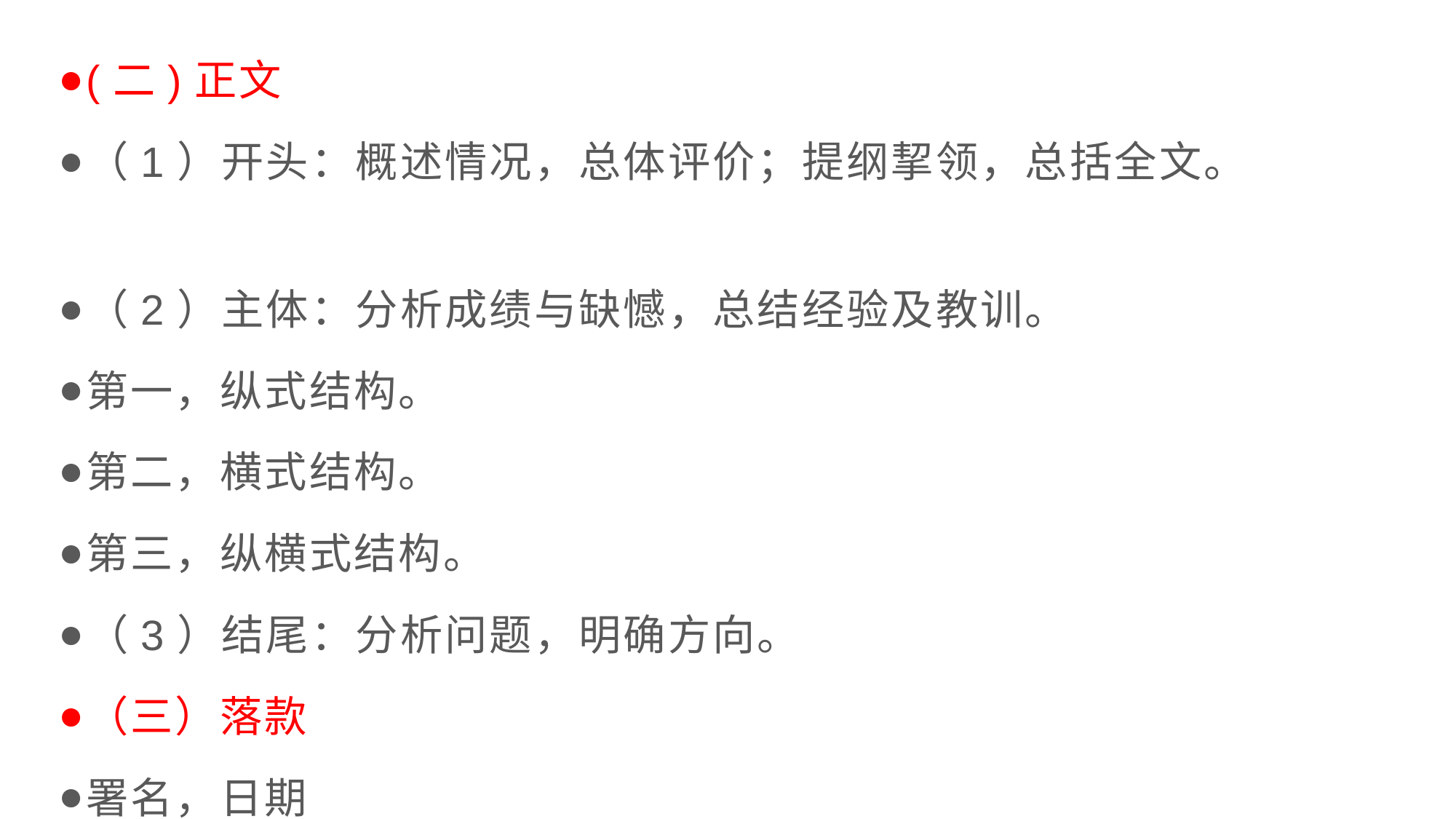

(二)正文
（1）开头：概述情况，总体评价；提纲挈领，总括全文。
（2）主体：分析成绩与缺憾，总结经验及教训。
第一，纵式结构。
第二，横式结构。
第三，纵横式结构。
（3）结尾：分析问题，明确方向。
（三）落款
署名，日期